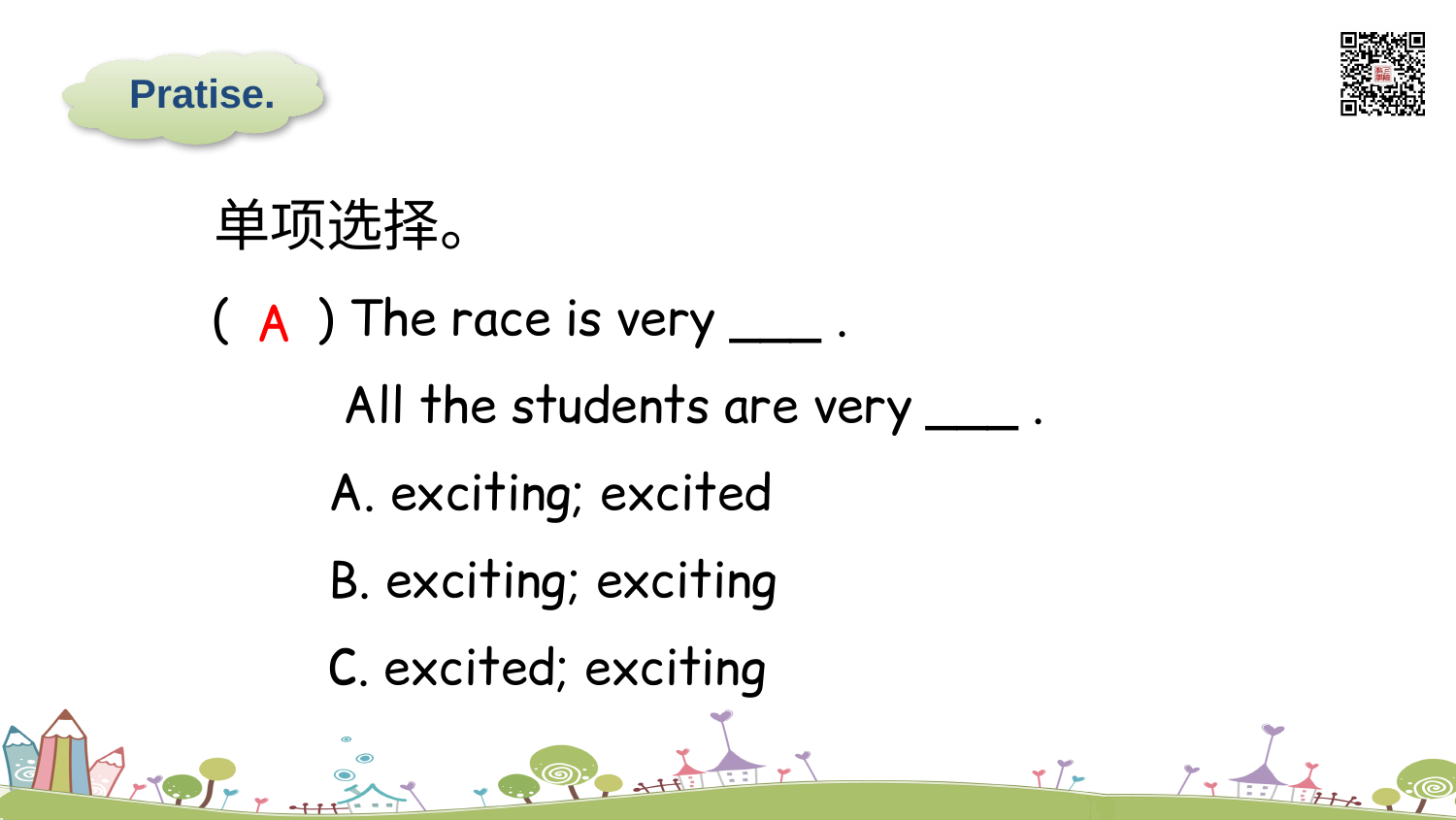

Pratise.
单项选择。
(      ) The race is very ___ .
         All the students are very ___ .
        A. exciting; excited
        B. exciting; exciting
        C. excited; exciting
A